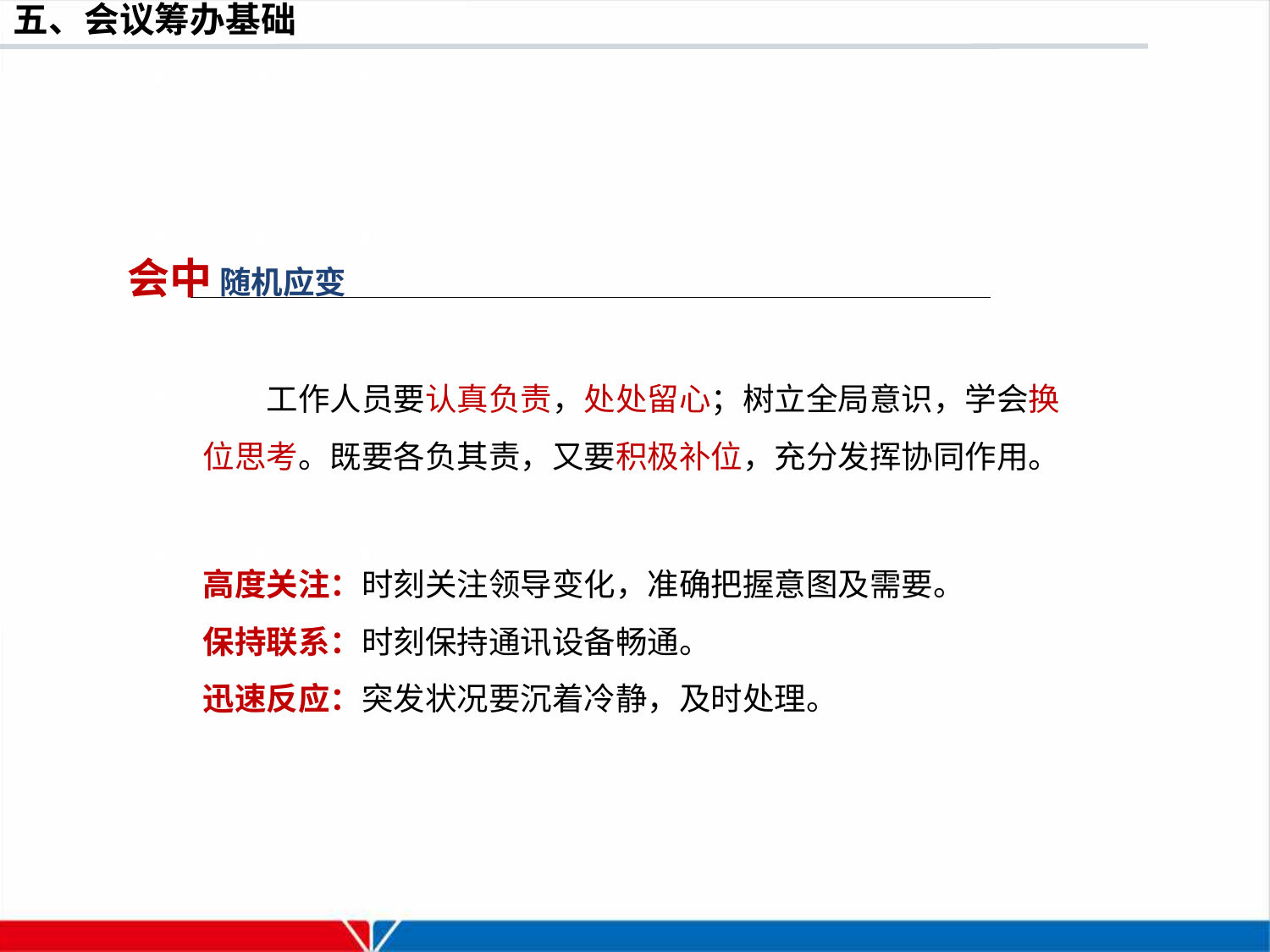

会中 随机应变
工作人员要认真负责，处处留心；树立全局意识，学会换位思考。既要各负其责，又要积极补位，充分发挥协同作用。
高度关注：时刻关注领导变化，准确把握意图及需要。
保持联系：时刻保持通讯设备畅通。
迅速反应：突发状况要沉着冷静，及时处理。